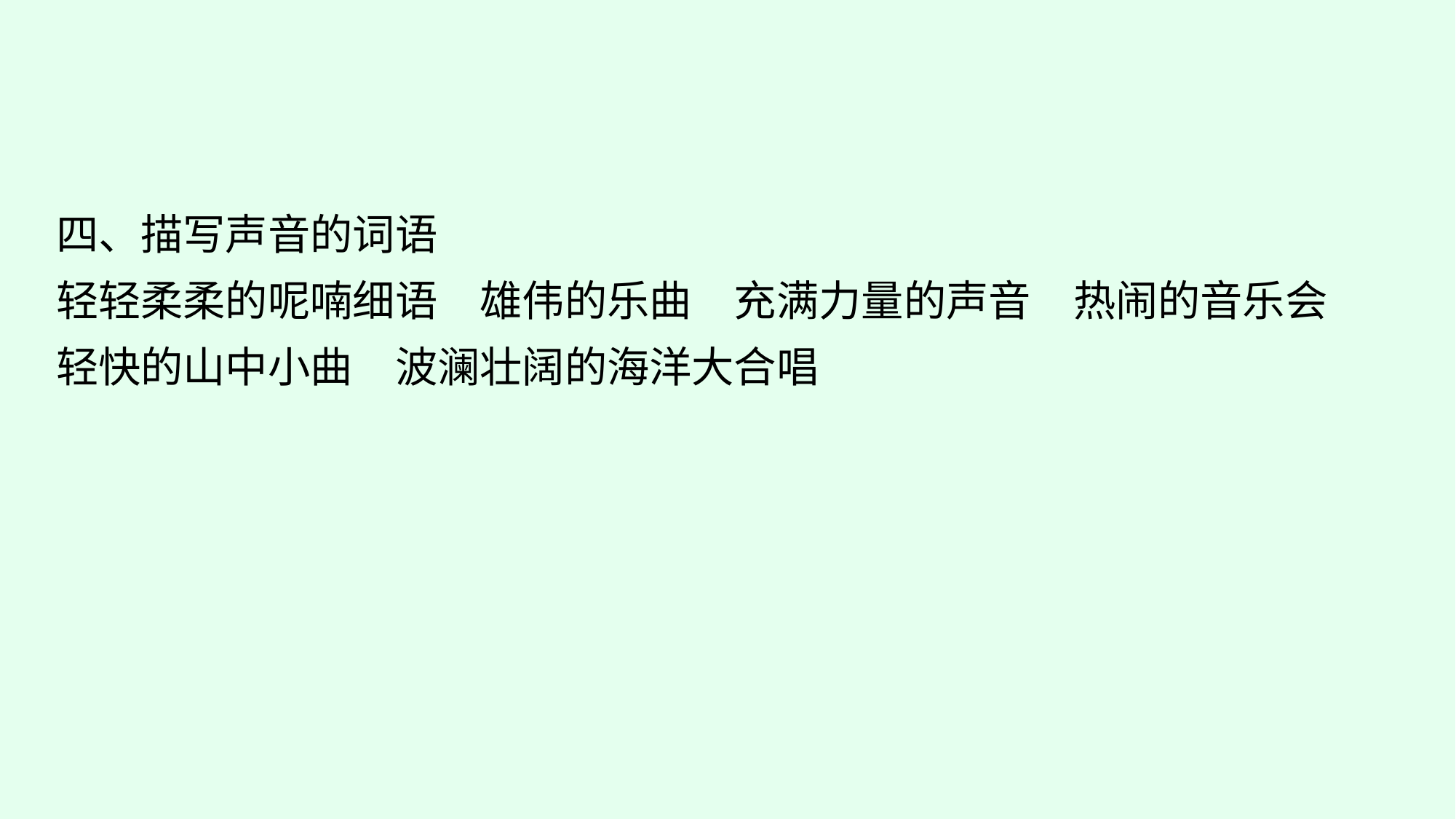

四、描写声音的词语
轻轻柔柔的呢喃细语　雄伟的乐曲　充满力量的声音　热闹的音乐会
轻快的山中小曲　波澜壮阔的海洋大合唱